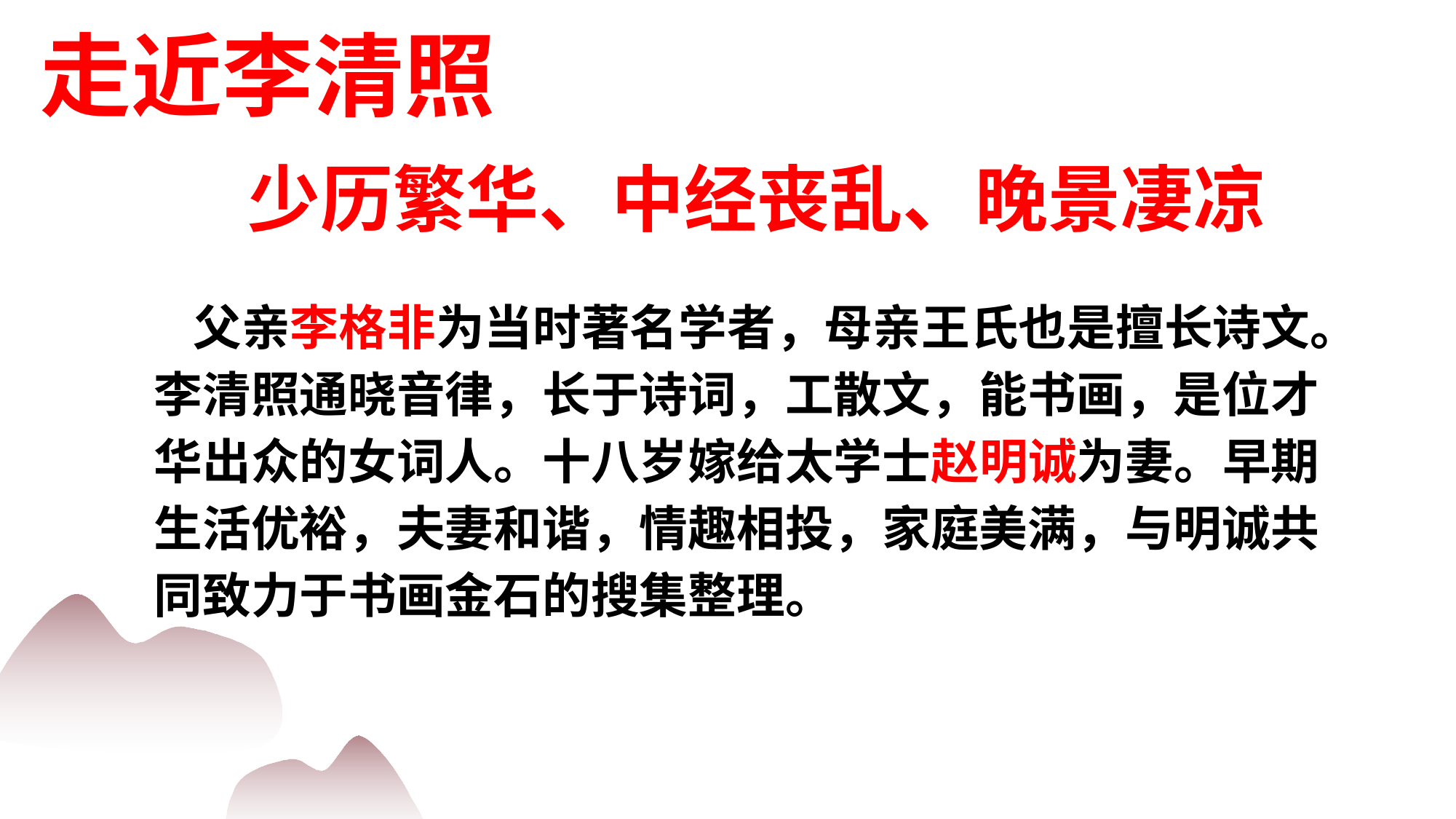

走近李清照
少历繁华、中经丧乱、晚景凄凉
   父亲李格非为当时著名学者，母亲王氏也是擅长诗文。李清照通晓音律，长于诗词，工散文，能书画，是位才华出众的女词人。十八岁嫁给太学士赵明诚为妻。早期生活优裕，夫妻和谐，情趣相投，家庭美满，与明诚共同致力于书画金石的搜集整理。